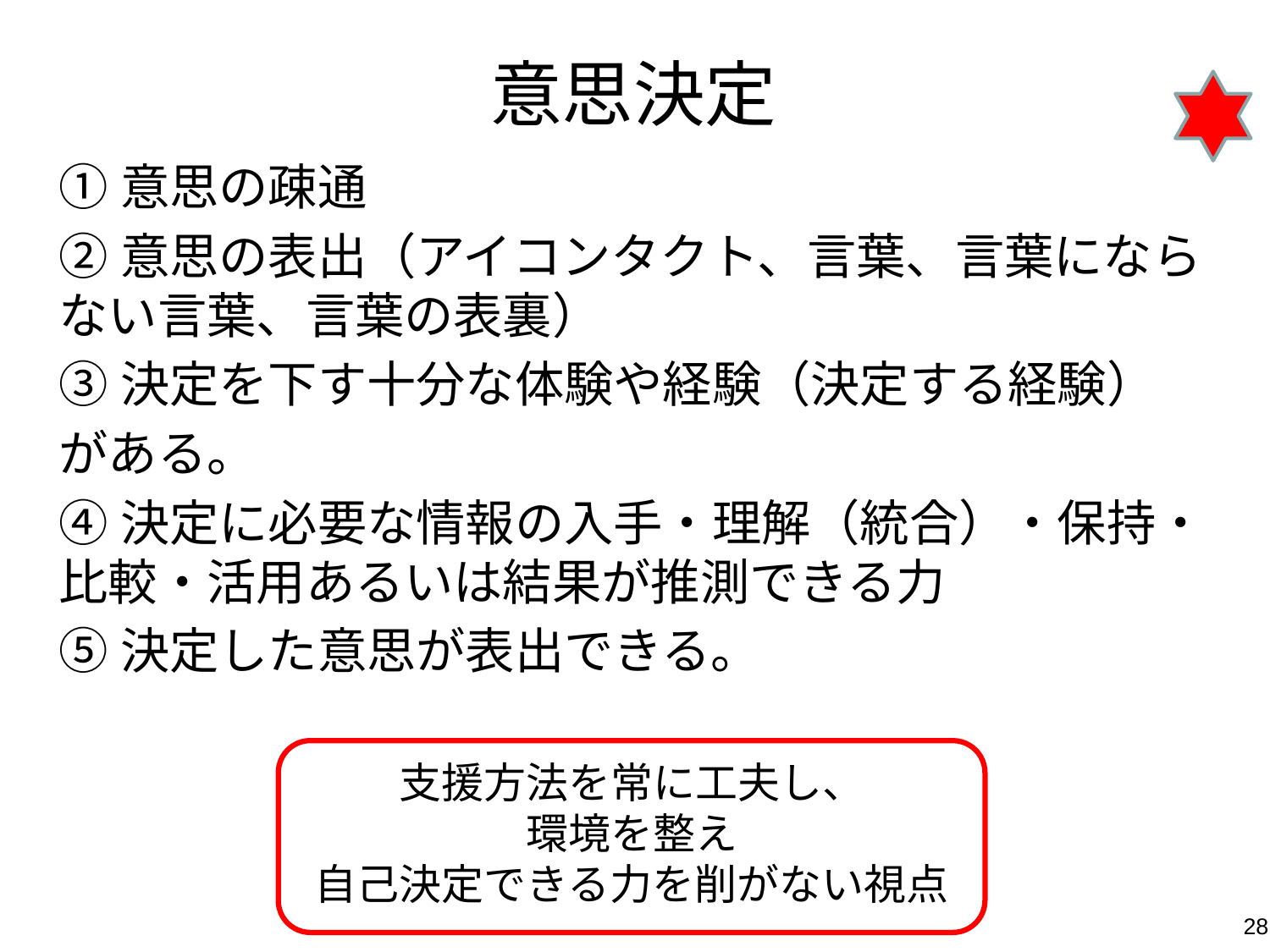

# 意思決定

①意思の疎通
②意思の表出（アイコンタクト、言葉、言葉にならない言葉、言葉の表裏）
③決定を下す十分な体験や経験（決定する経験）
がある。
④決定に必要な情報の入手・理解（統合）・保持・比較・活用あるいは結果が推測できる力
⑤決定した意思が表出できる。
支援方法を常に工夫し、
環境を整え
自己決定できる力を削がない視点
28